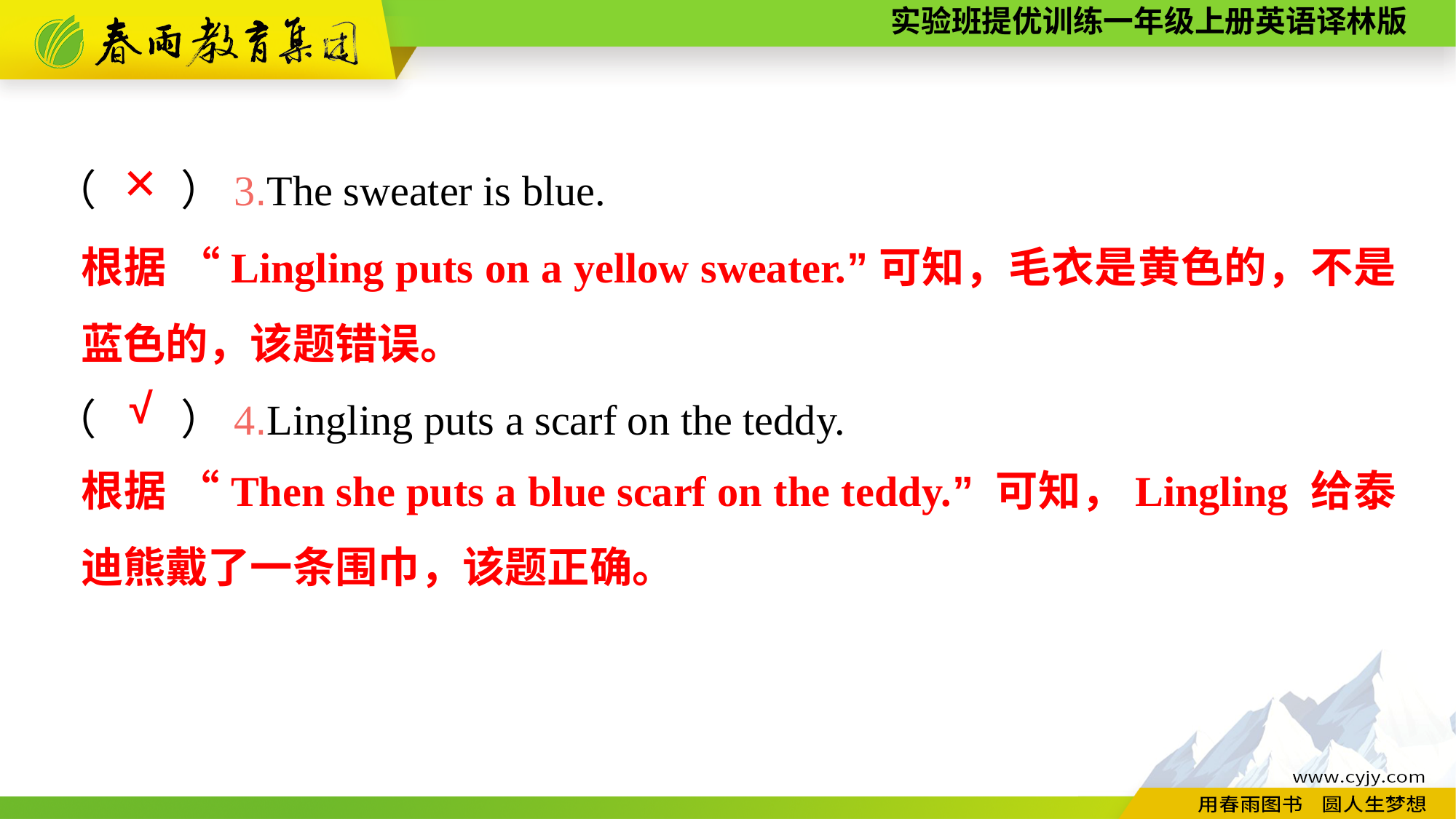

（　　）3.The sweater is blue.

（　　）4.Lingling puts a scarf on the teddy.
✕
根据 “Lingling puts on a yellow sweater.”可知，毛衣是黄色的，不是蓝色的，该题错误。
√
根据 “Then she puts a blue scarf on the teddy.” 可知，Lingling 给泰迪熊戴了一条围巾，该题正确。